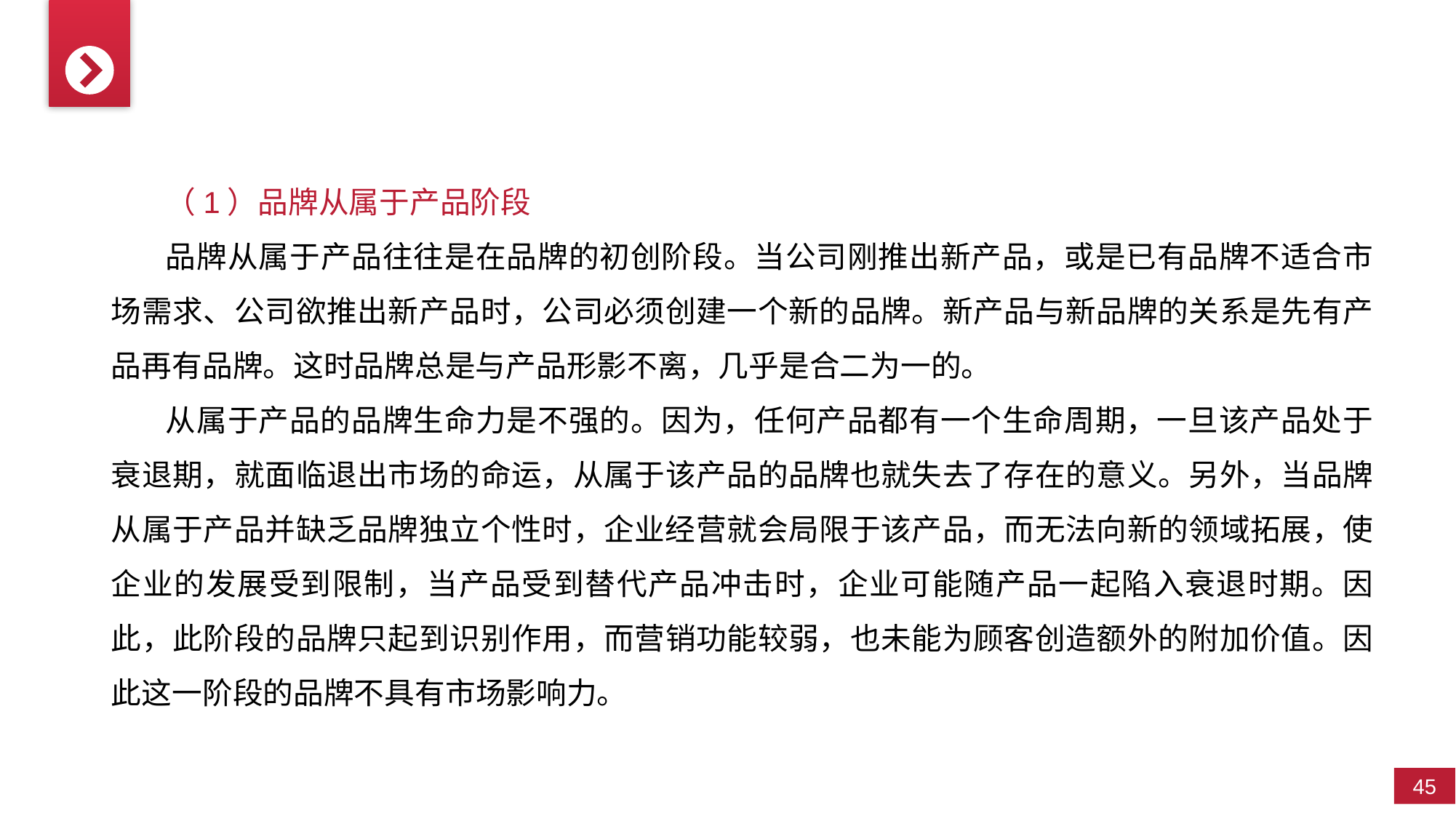

（1）品牌从属于产品阶段
品牌从属于产品往往是在品牌的初创阶段。当公司刚推出新产品，或是已有品牌不适合市场需求、公司欲推出新产品时，公司必须创建一个新的品牌。新产品与新品牌的关系是先有产品再有品牌。这时品牌总是与产品形影不离，几乎是合二为一的。
从属于产品的品牌生命力是不强的。因为，任何产品都有一个生命周期，一旦该产品处于衰退期，就面临退出市场的命运，从属于该产品的品牌也就失去了存在的意义。另外，当品牌从属于产品并缺乏品牌独立个性时，企业经营就会局限于该产品，而无法向新的领域拓展，使企业的发展受到限制，当产品受到替代产品冲击时，企业可能随产品一起陷入衰退时期。因此，此阶段的品牌只起到识别作用，而营销功能较弱，也未能为顾客创造额外的附加价值。因此这一阶段的品牌不具有市场影响力。